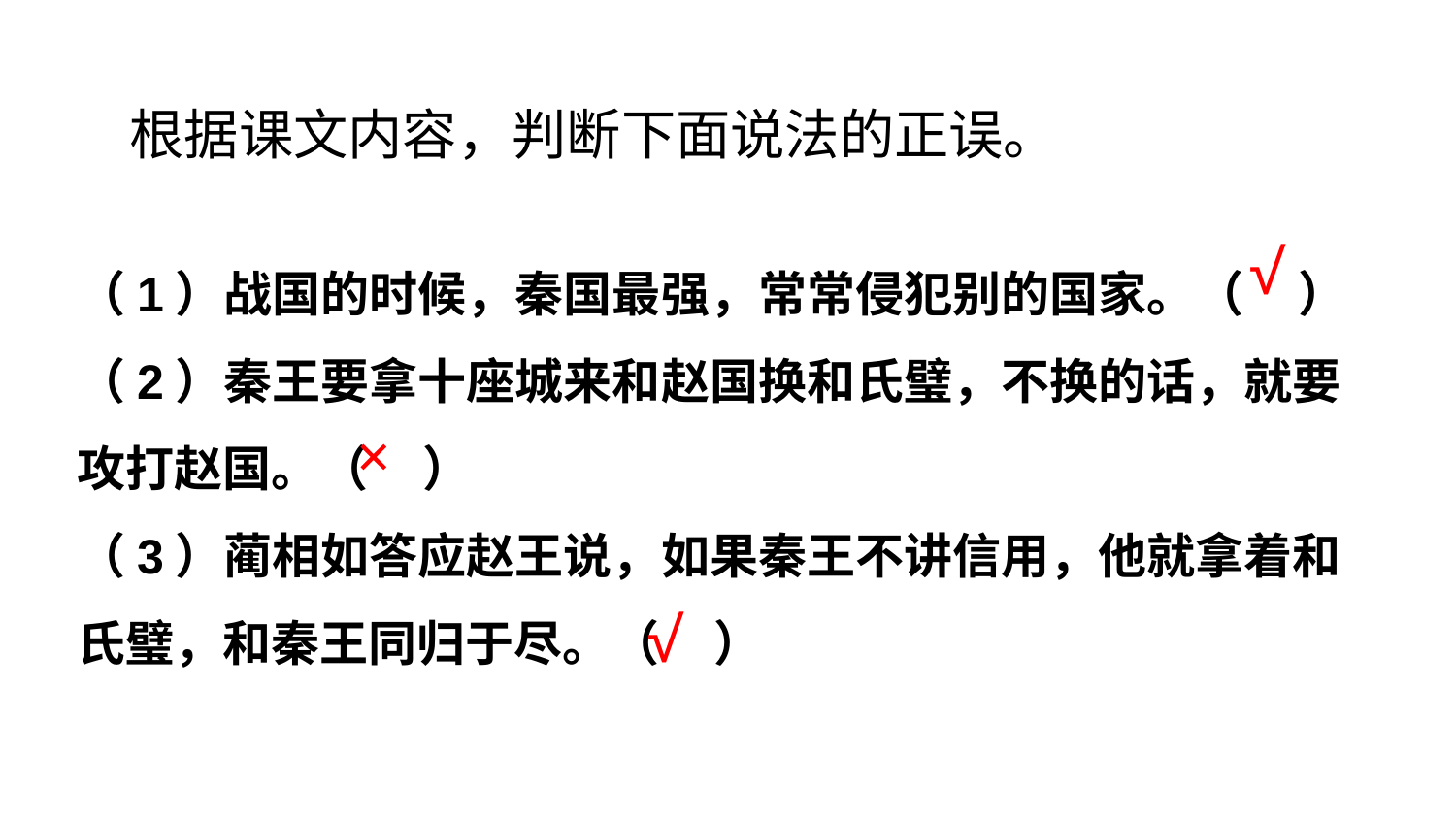

根据课文内容，判断下面说法的正误。
（1）战国的时候，秦国最强，常常侵犯别的国家。（     ）
（2）秦王要拿十座城来和赵国换和氏璧，不换的话，就要攻打赵国。（     ）
（3）蔺相如答应赵王说，如果秦王不讲信用，他就拿着和氏璧，和秦王同归于尽。（     ）
√
×
√